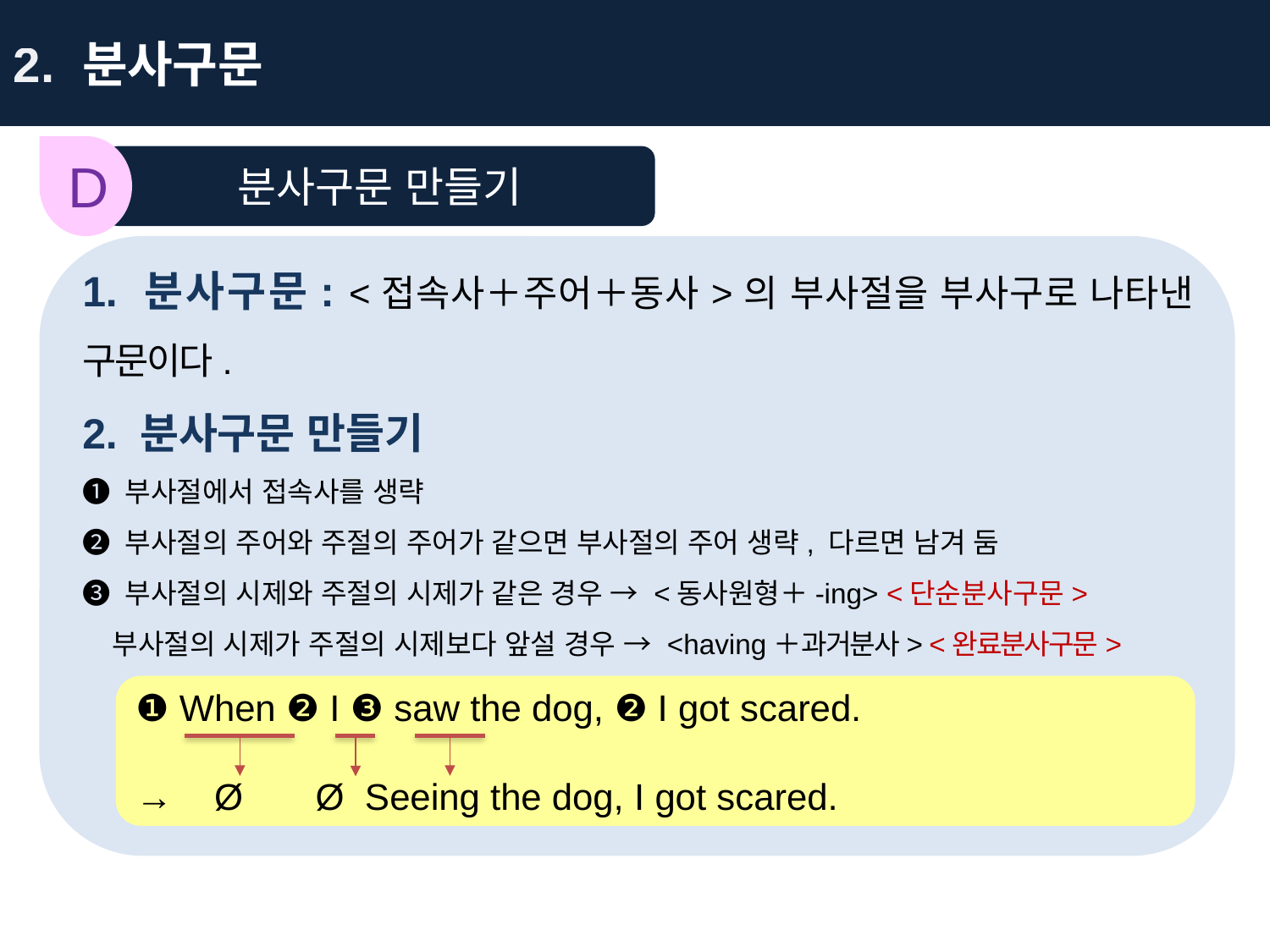

2. 분사구문

D
분사구문 만들기

1. 분사구문: <접속사＋주어＋동사>의 부사절을 부사구로 나타낸 구문이다.
2. 분사구문 만들기
❶ 부사절에서 접속사를 생략
❷ 부사절의 주어와 주절의 주어가 같으면 부사절의 주어 생략, 다르면 남겨 둠
❸ 부사절의 시제와 주절의 시제가 같은 경우 → <동사원형＋-ing> <단순분사구문>
   부사절의 시제가 주절의 시제보다 앞설 경우 → <having＋과거분사> <완료분사구문>

❶ When ❷ I ❸ saw the dog, ❷ I got scared.

→    Ø       Ø  Seeing the dog, I got scared.